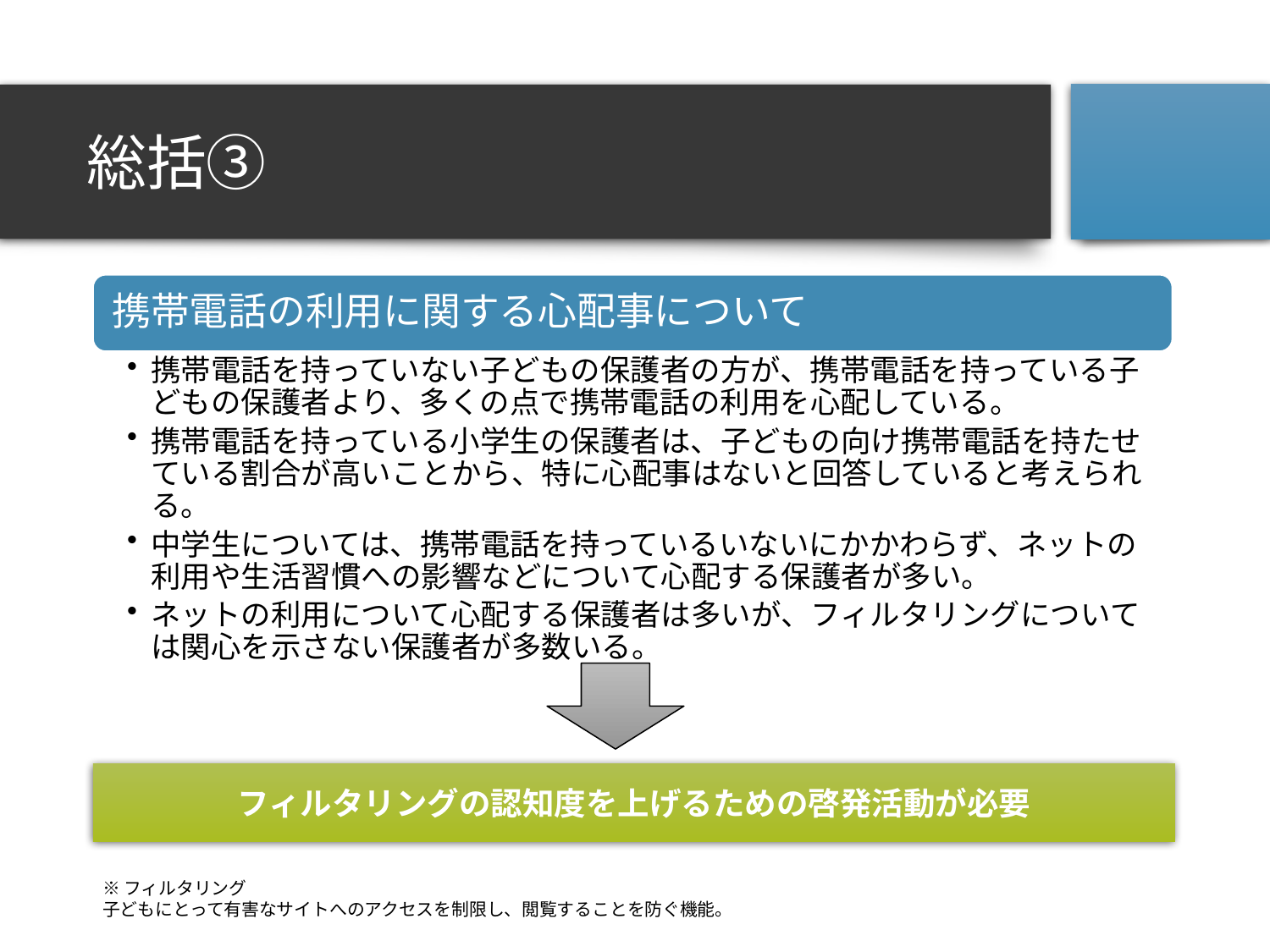

# 総括③
携帯電話の利用に関する心配事について
携帯電話を持っていない子どもの保護者の方が、携帯電話を持っている子どもの保護者より、多くの点で携帯電話の利用を心配している。
携帯電話を持っている小学生の保護者は、子どもの向け携帯電話を持たせている割合が高いことから、特に心配事はないと回答していると考えられる。
中学生については、携帯電話を持っているいないにかかわらず、ネットの利用や生活習慣への影響などについて心配する保護者が多い。
ネットの利用について心配する保護者は多いが、フィルタリングについては関心を示さない保護者が多数いる。

フィルタリングの認知度を上げるための啓発活動が必要
※フィルタリング
子どもにとって有害なサイトへのアクセスを制限し、閲覧することを防ぐ機能。